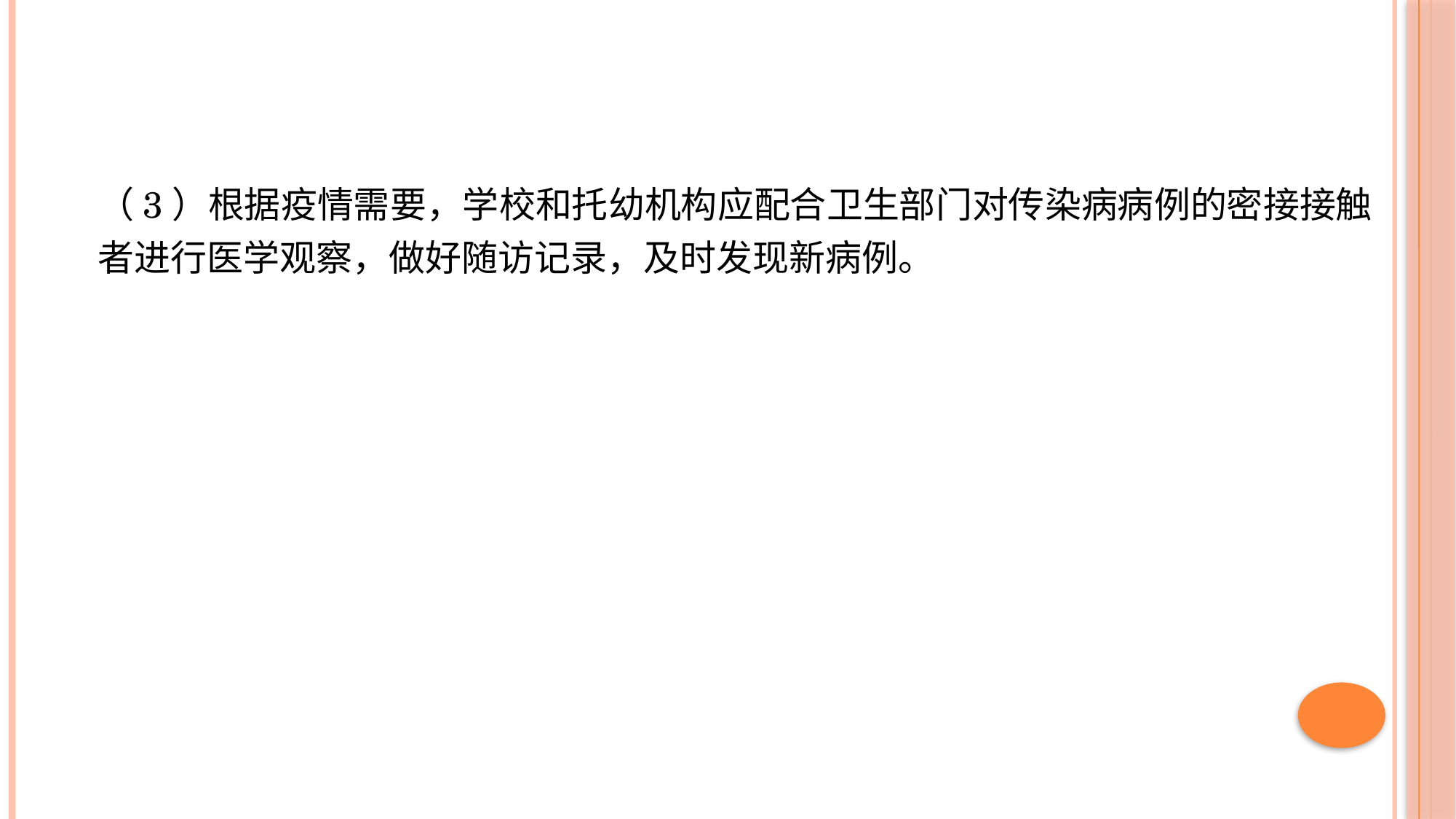

（3）根据疫情需要，学校和托幼机构应配合卫生部门对传染病病例的密接接触者进行医学观察，做好随访记录，及时发现新病例。